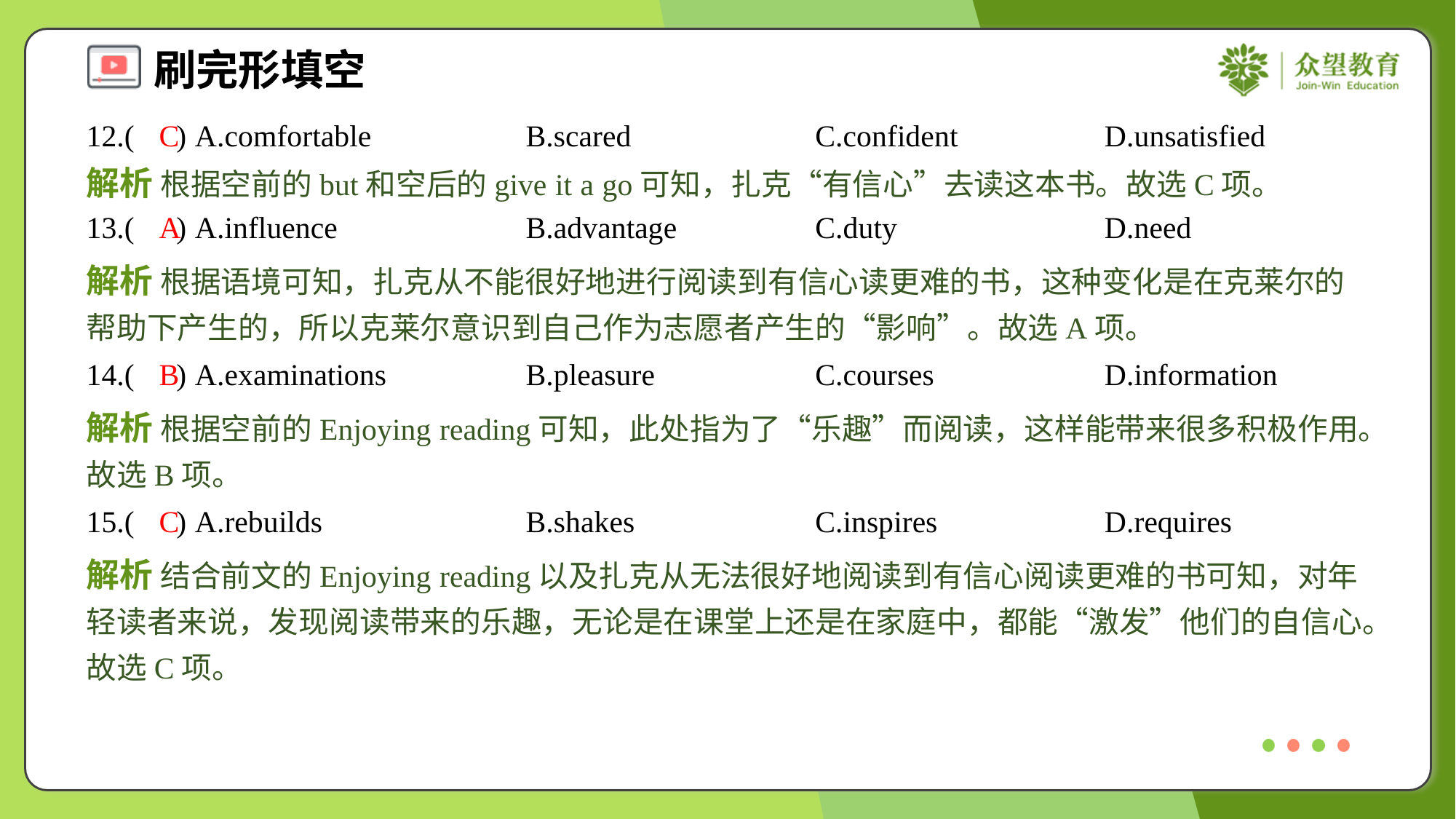

12.(     ) A.comfortable	B.scared	C.confident	D.unsatisfied
C
解析 根据空前的but和空后的give it a go可知，扎克“有信心”去读这本书。故选C项。
13.(     ) A.influence	B.advantage	C.duty	D.need
A
解析 根据语境可知，扎克从不能很好地进行阅读到有信心读更难的书，这种变化是在克莱尔的帮助下产生的，所以克莱尔意识到自己作为志愿者产生的“影响”。故选A项。
14.(     ) A.examinations	B.pleasure	C.courses	D.information
B
解析 根据空前的Enjoying reading可知，此处指为了“乐趣”而阅读，这样能带来很多积极作用。故选B项。
15.(     ) A.rebuilds	B.shakes	C.inspires	D.requires
C
解析 结合前文的Enjoying reading以及扎克从无法很好地阅读到有信心阅读更难的书可知，对年轻读者来说，发现阅读带来的乐趣，无论是在课堂上还是在家庭中，都能“激发”他们的自信心。故选C项。